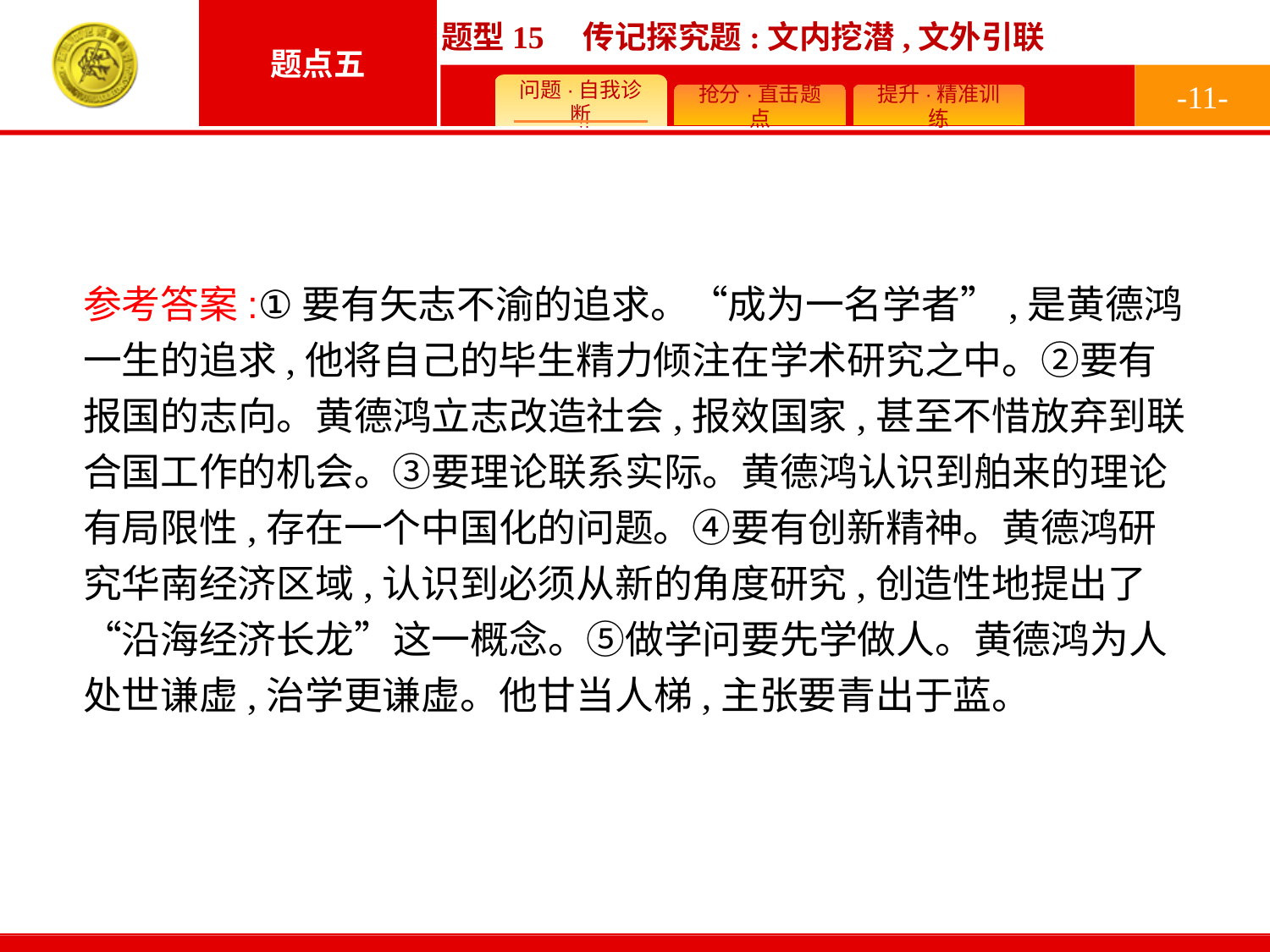

-11-
参考答案:①要有矢志不渝的追求。“成为一名学者”,是黄德鸿一生的追求,他将自己的毕生精力倾注在学术研究之中。②要有报国的志向。黄德鸿立志改造社会,报效国家,甚至不惜放弃到联合国工作的机会。③要理论联系实际。黄德鸿认识到舶来的理论有局限性,存在一个中国化的问题。④要有创新精神。黄德鸿研究华南经济区域,认识到必须从新的角度研究,创造性地提出了“沿海经济长龙”这一概念。⑤做学问要先学做人。黄德鸿为人处世谦虚,治学更谦虚。他甘当人梯,主张要青出于蓝。